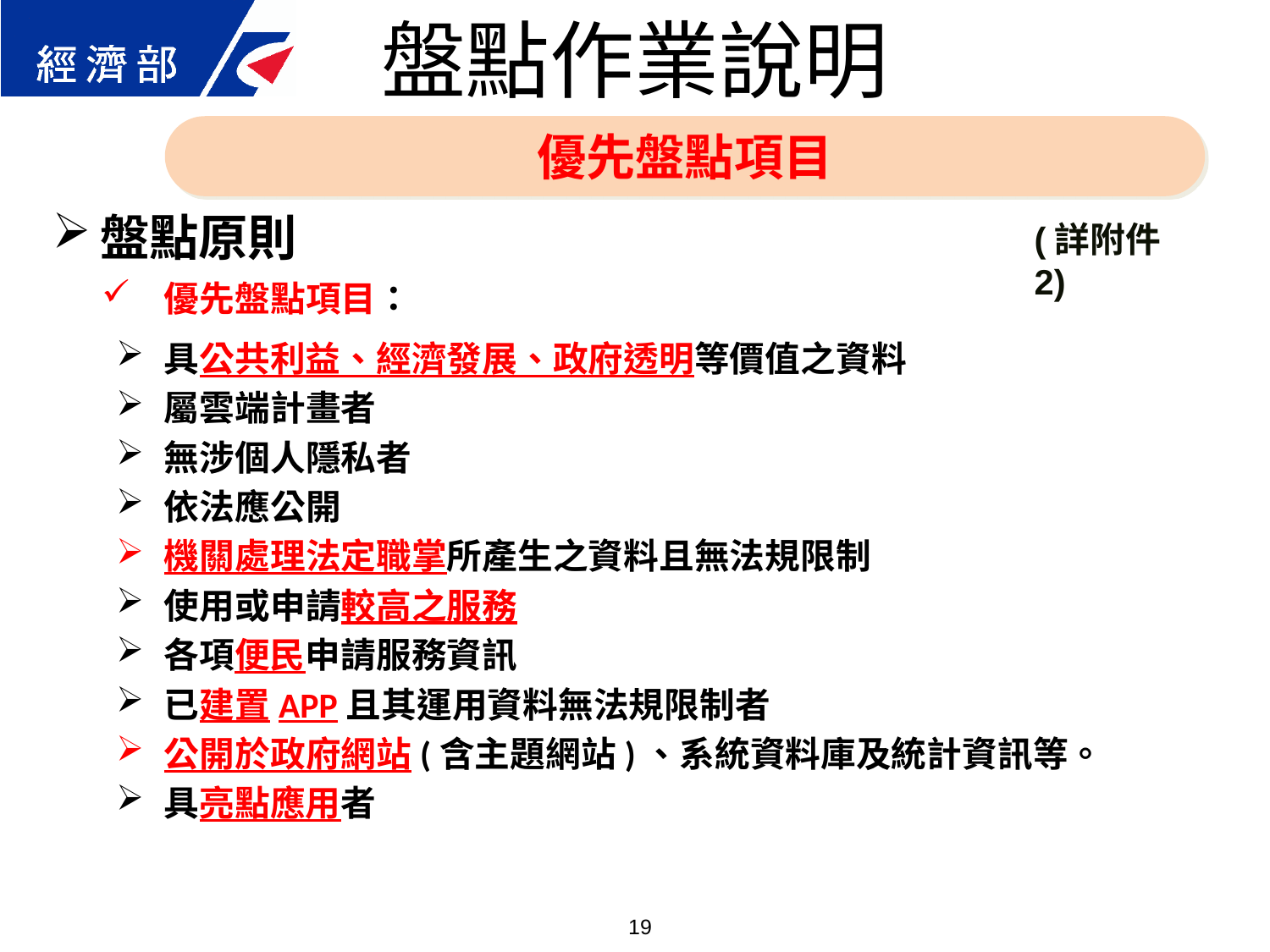

盤點作業說明
優先盤點項目
盤點原則
優先盤點項目：
具公共利益、經濟發展、政府透明等價值之資料
屬雲端計畫者
無涉個人隱私者
依法應公開
機關處理法定職掌所產生之資料且無法規限制
使用或申請較高之服務
各項便民申請服務資訊
已建置APP且其運用資料無法規限制者
公開於政府網站(含主題網站)、系統資料庫及統計資訊等。
具亮點應用者
(詳附件2)
19